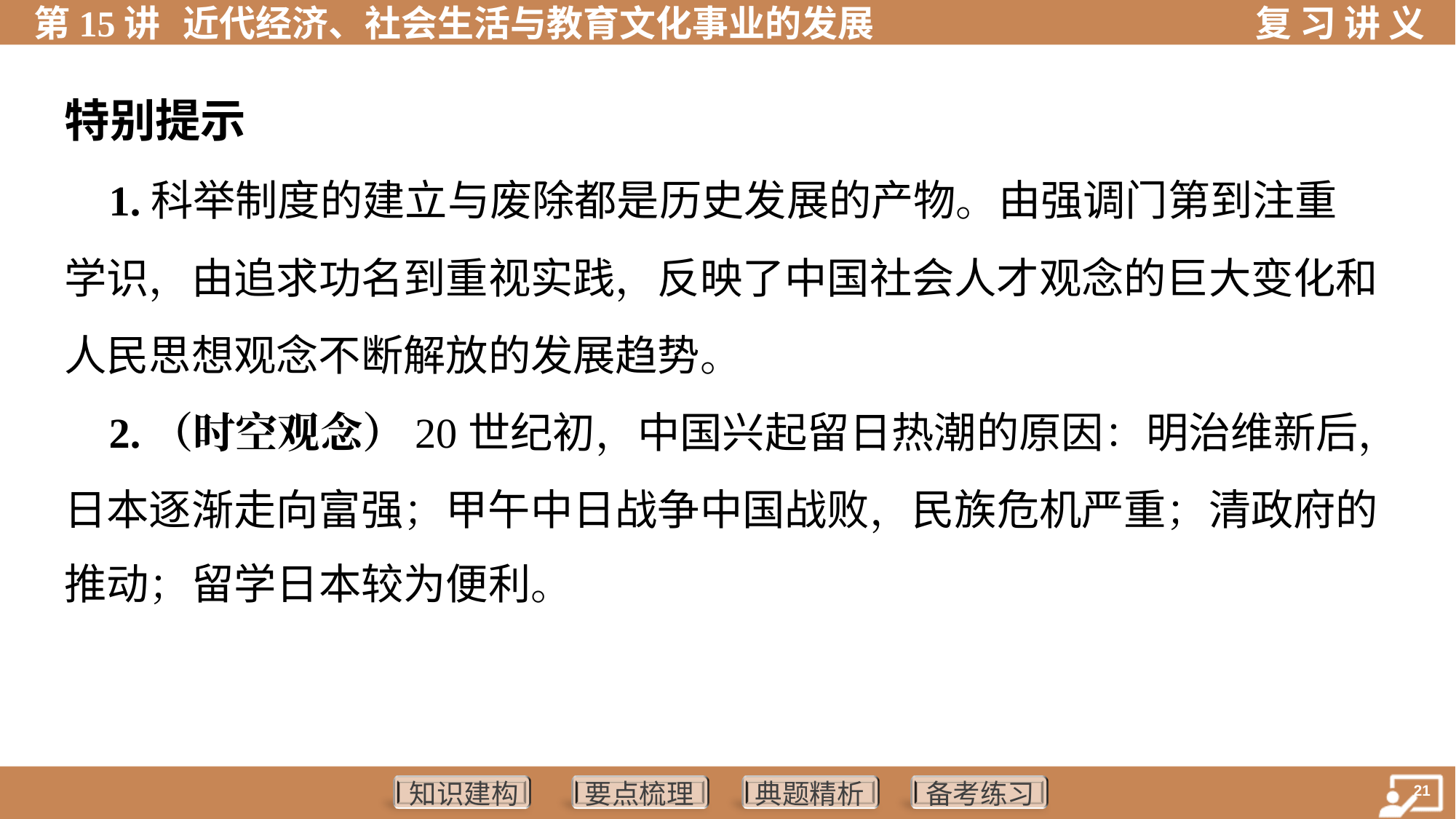

特别提示
    1.科举制度的建立与废除都是历史发展的产物。由强调门第到注重
学识，由追求功名到重视实践，反映了中国社会人才观念的巨大变化和
人民思想观念不断解放的发展趋势。
    2.（时空观念）20世纪初，中国兴起留日热潮的原因：明治维新后，
日本逐渐走向富强；甲午中日战争中国战败，民族危机严重；清政府的
推动；留学日本较为便利。